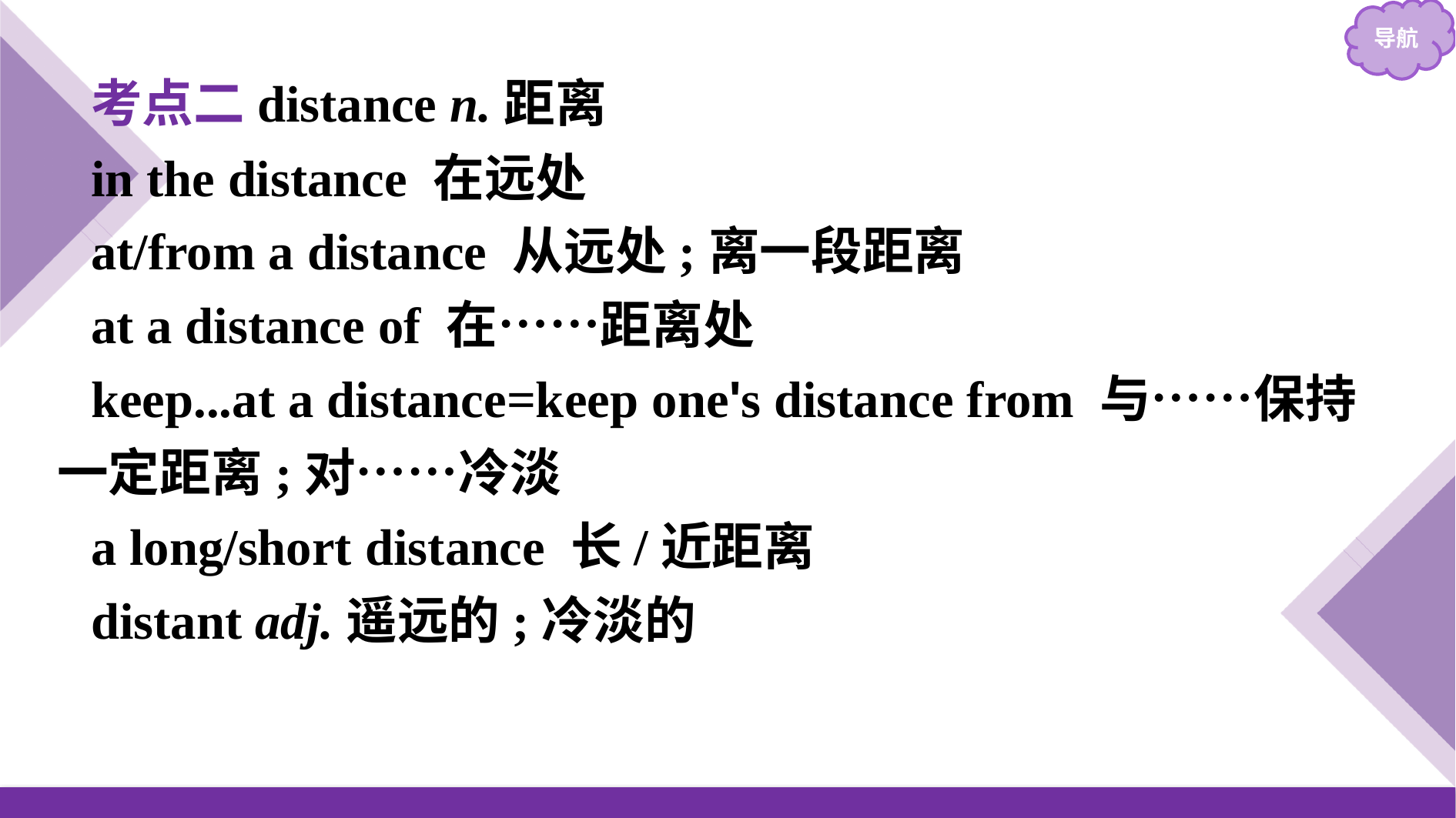

考点二distance n.距离
in the distance 在远处
at/from a distance 从远处;离一段距离
at a distance of 在……距离处
keep...at a distance=keep one's distance from 与……保持一定距离;对……冷淡
a long/short distance 长/近距离
distant adj.遥远的;冷淡的